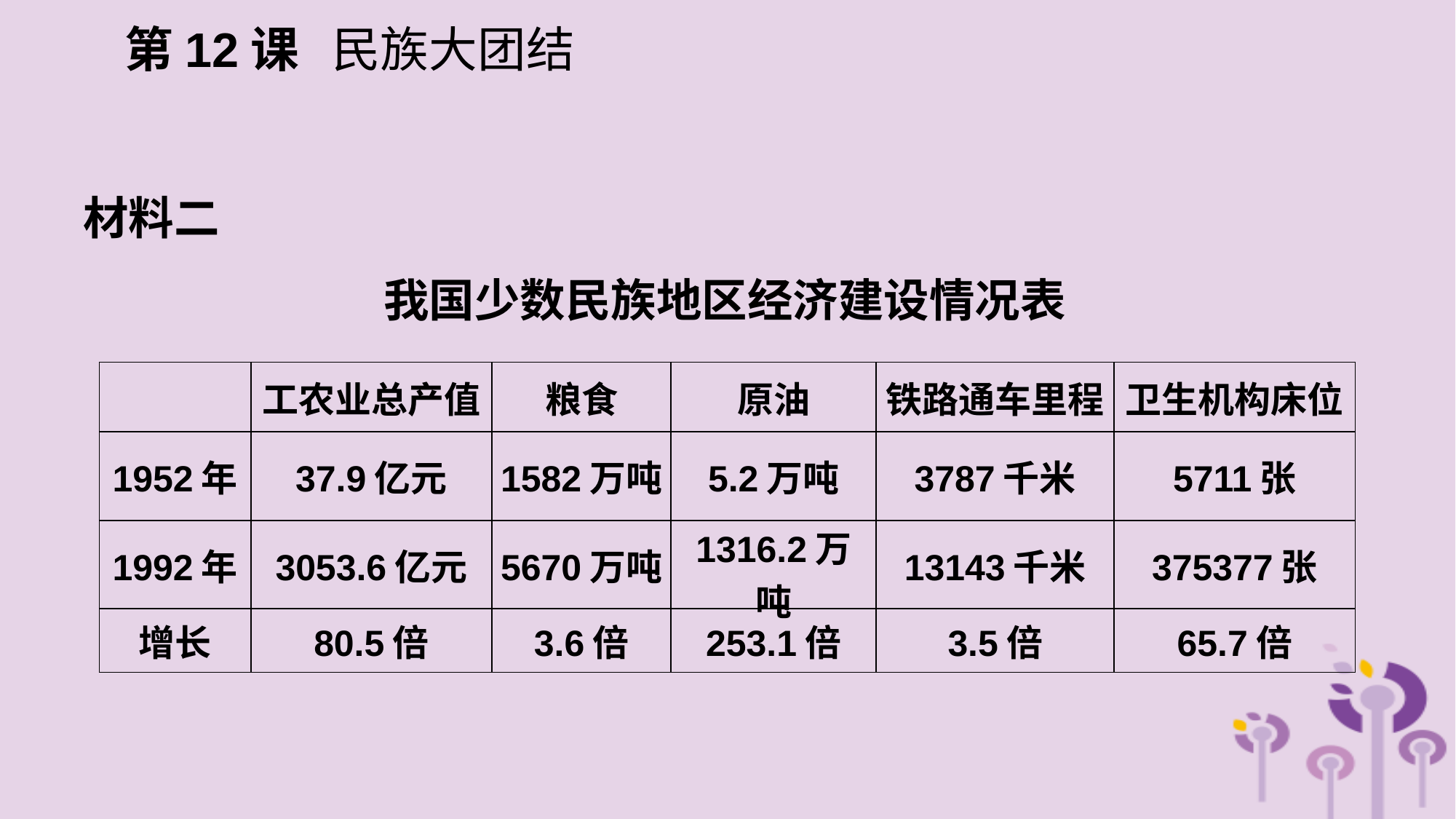

第12课   民族大团结
材料二
我国少数民族地区经济建设情况表
|  | 工农业总产值 | 粮食 | 原油 | 铁路通车里程 | 卫生机构床位 |
| --- | --- | --- | --- | --- | --- |
| 1952年 | 37.9亿元 | 1582万吨 | 5.2万吨 | 3787千米 | 5711张 |
| 1992年 | 3053.6亿元 | 5670万吨 | 1316.2万吨 | 13143千米 | 375377张 |
| 增长 | 80.5倍 | 3.6倍 | 253.1倍 | 3.5倍 | 65.7倍 |